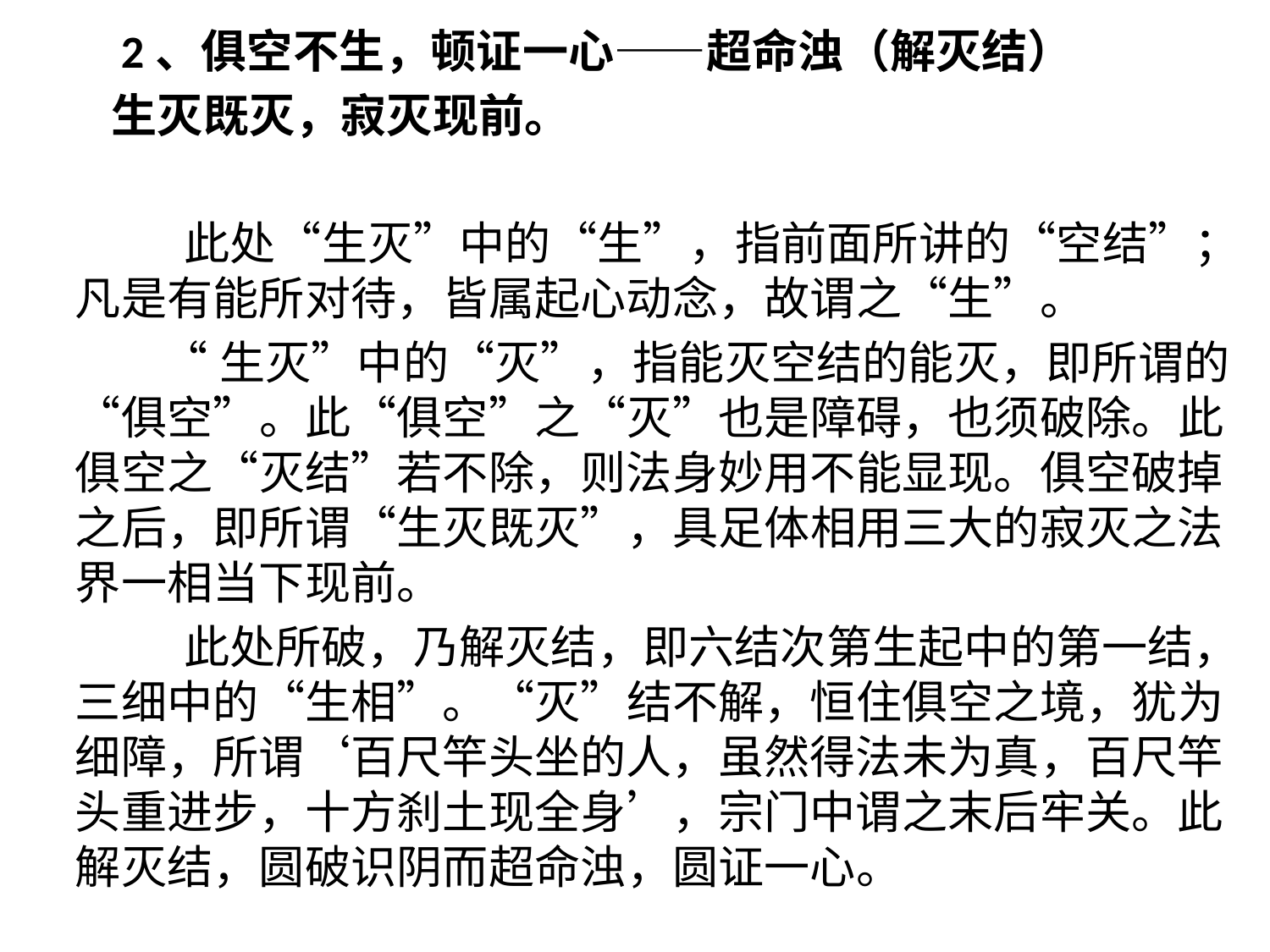

2、俱空不生，顿证一心——超命浊（解灭结）
       生灭既灭，寂灭现前。

              此处“生灭”中的“生”，指前面所讲的“空结”；凡是有能所对待，皆属起心动念，故谓之“生”。
             “生灭”中的“灭”，指能灭空结的能灭，即所谓的“俱空”。此“俱空”之“灭”也是障碍，也须破除。此俱空之“灭结”若不除，则法身妙用不能显现。俱空破掉之后，即所谓“生灭既灭”，具足体相用三大的寂灭之法界一相当下现前。
              此处所破，乃解灭结，即六结次第生起中的第一结，三细中的“生相”。“灭”结不解，恒住俱空之境，犹为细障，所谓‘百尺竿头坐的人，虽然得法未为真，百尺竿头重进步，十方刹土现全身’，宗门中谓之末后牢关。此解灭结，圆破识阴而超命浊，圆证一心。